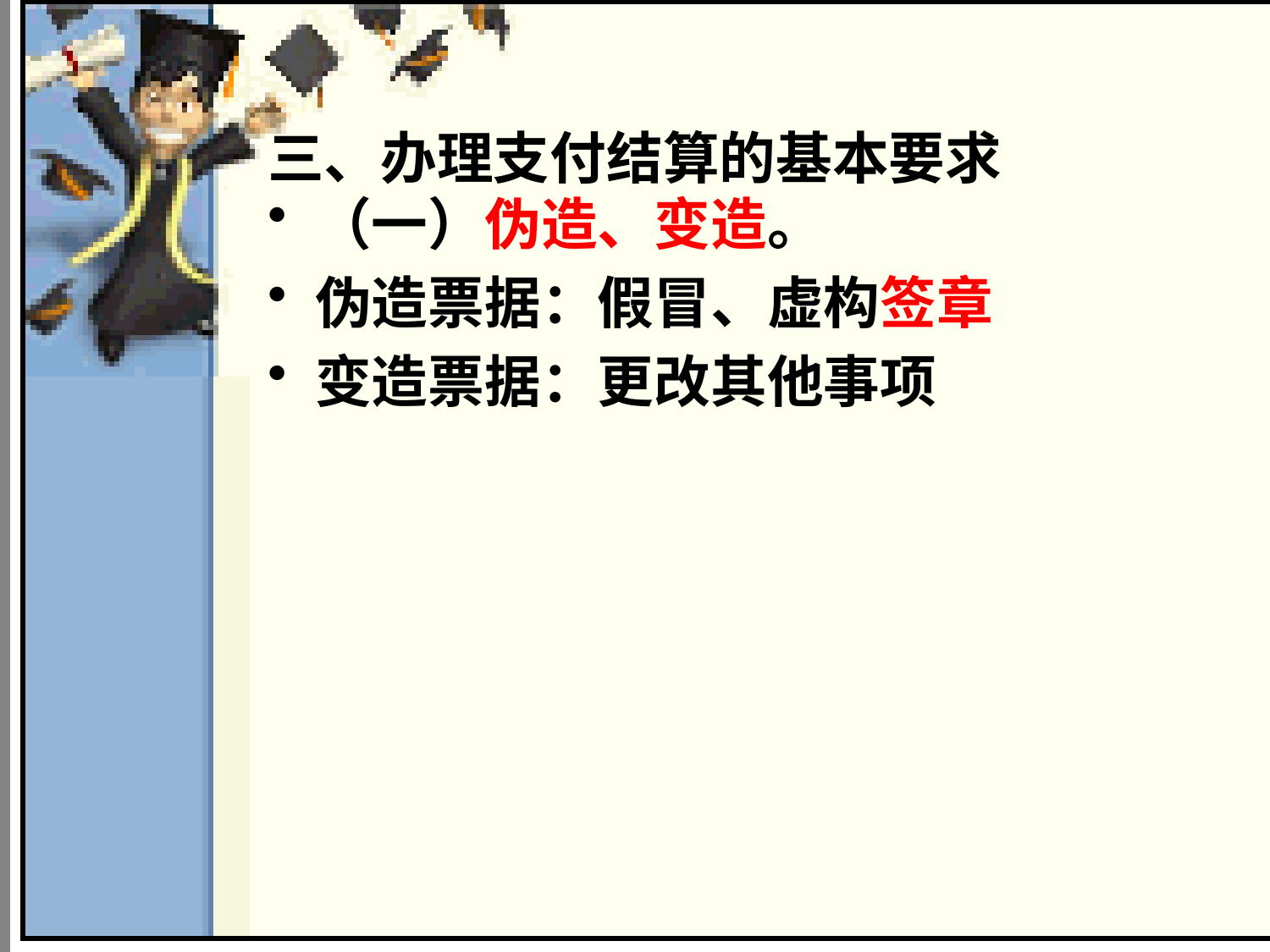

三、办理支付结算的基本要求
（一）伪造、变造。
伪造票据：假冒、虚构签章
变造票据：更改其他事项